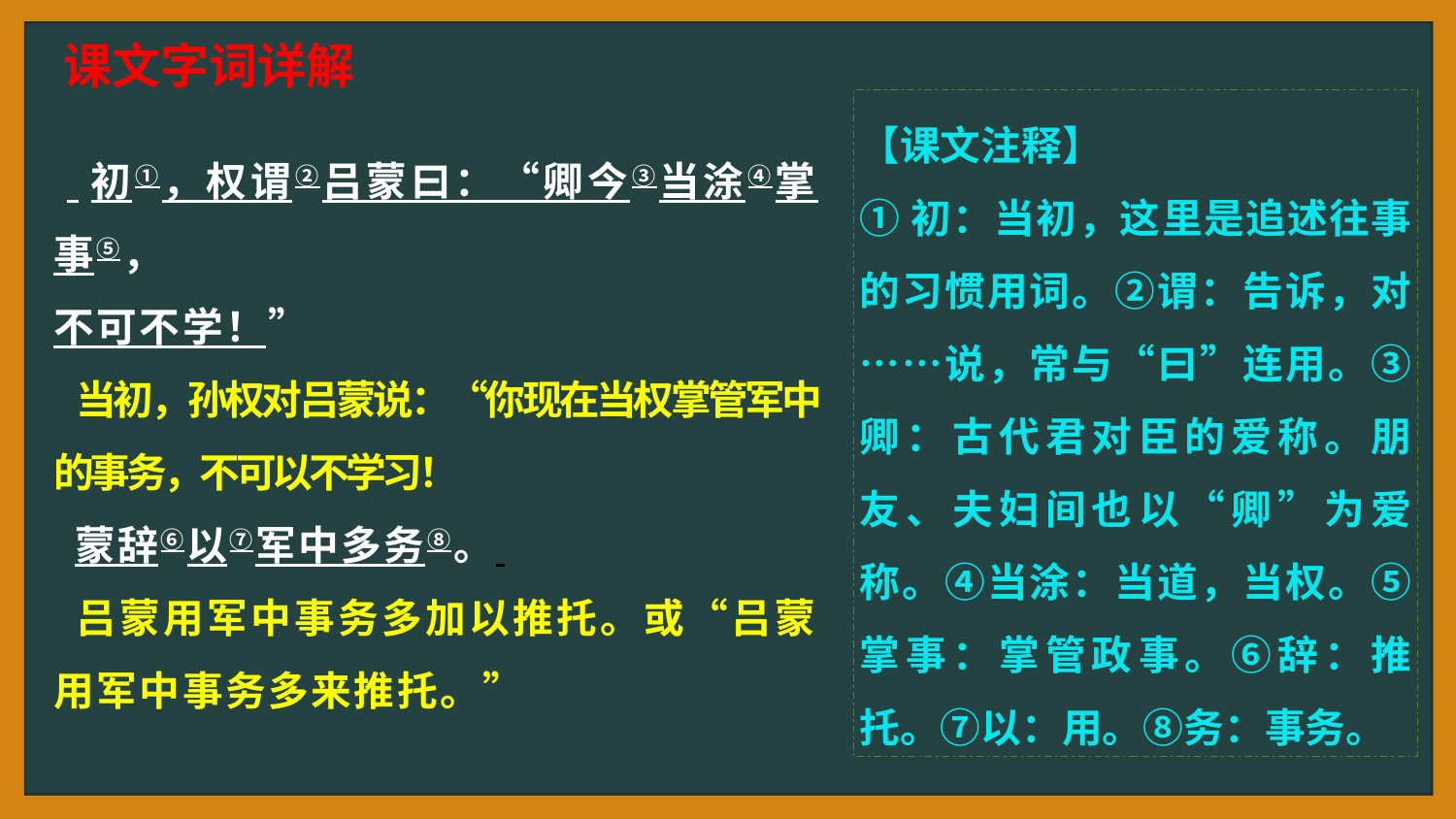

课文字词详解
【课文注释】
①初：当初，这里是追述往事的习惯用词。②谓：告诉，对……说，常与“曰”连用。③卿：古代君对臣的爱称。朋友、夫妇间也以“卿”为爱称。④当涂：当道，当权。⑤掌事：掌管政事。⑥辞：推托。⑦以：用。⑧务：事务。
  初①，权谓②吕蒙曰：“卿今③当涂④掌事⑤，
不可不学！”
 当初，孙权对吕蒙说：“你现在当权掌管军中的事务，不可以不学习！
 蒙辞⑥以⑦军中多务⑧。
 吕蒙用军中事务多加以推托。或“吕蒙用军中事务多来推托。”